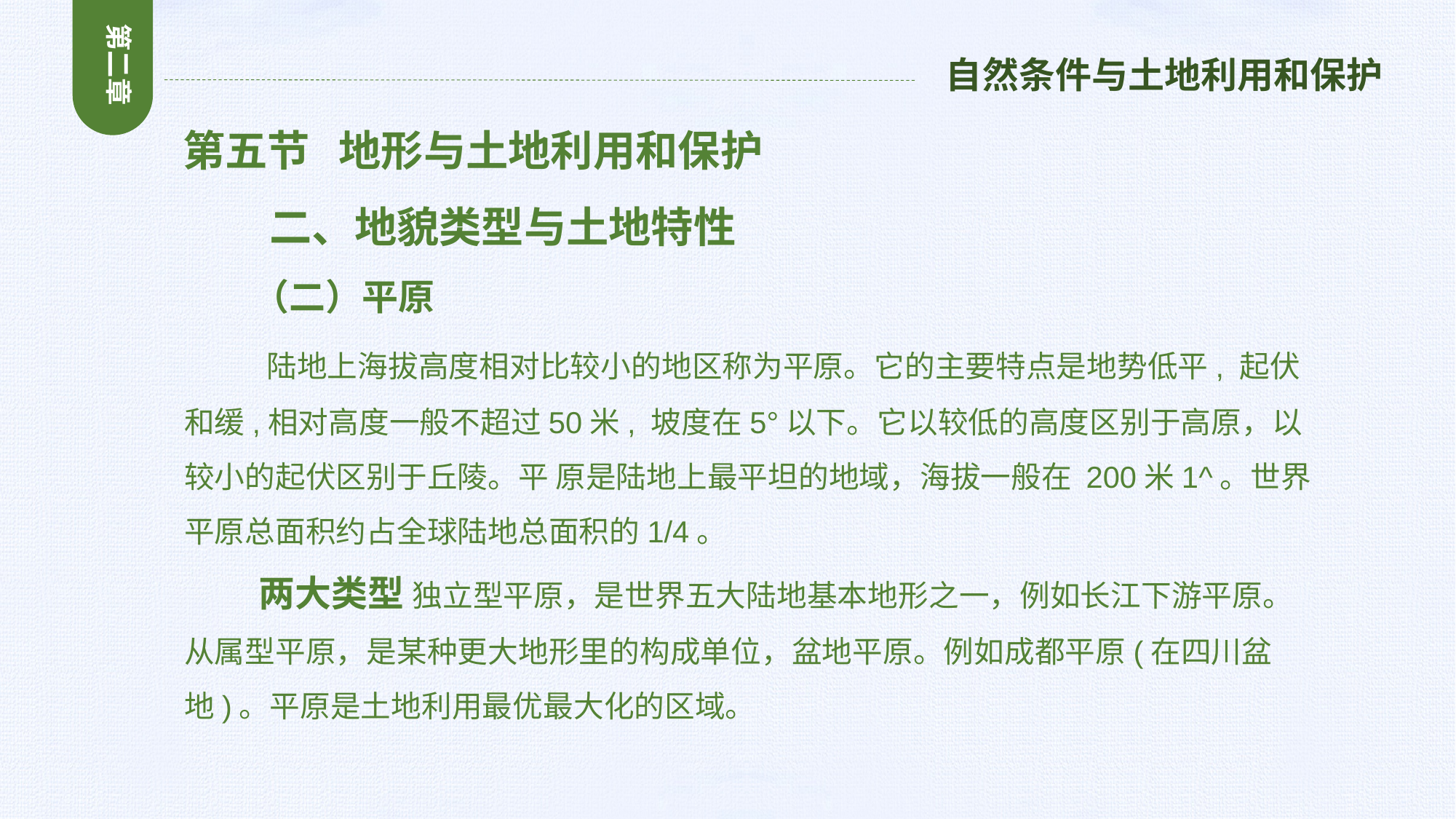

第二章
自然条件与土地利用和保护
 第五节   地形与土地利用和保护
          二、地貌类型与土地特性
       （二）平原
         陆地上海拔高度相对比较小的地区称为平原。它的主要特点是地势低平, 起伏和缓,相对高度一般不超过50米, 坡度在5°以下。它以较低的高度区别于高原，以较小的起伏区别于丘陵。平 原是陆地上最平坦的地域，海拔一般在 200米1^。世界平原总面积约占全球陆地总面积的1/4。
        两大类型 独立型平原，是世界五大陆地基本地形之一，例如长江下游平原。从属型平原，是某种更大地形里的构成单位，盆地平原。例如成都平原(在四川盆地)。平原是土地利用最优最大化的区域。